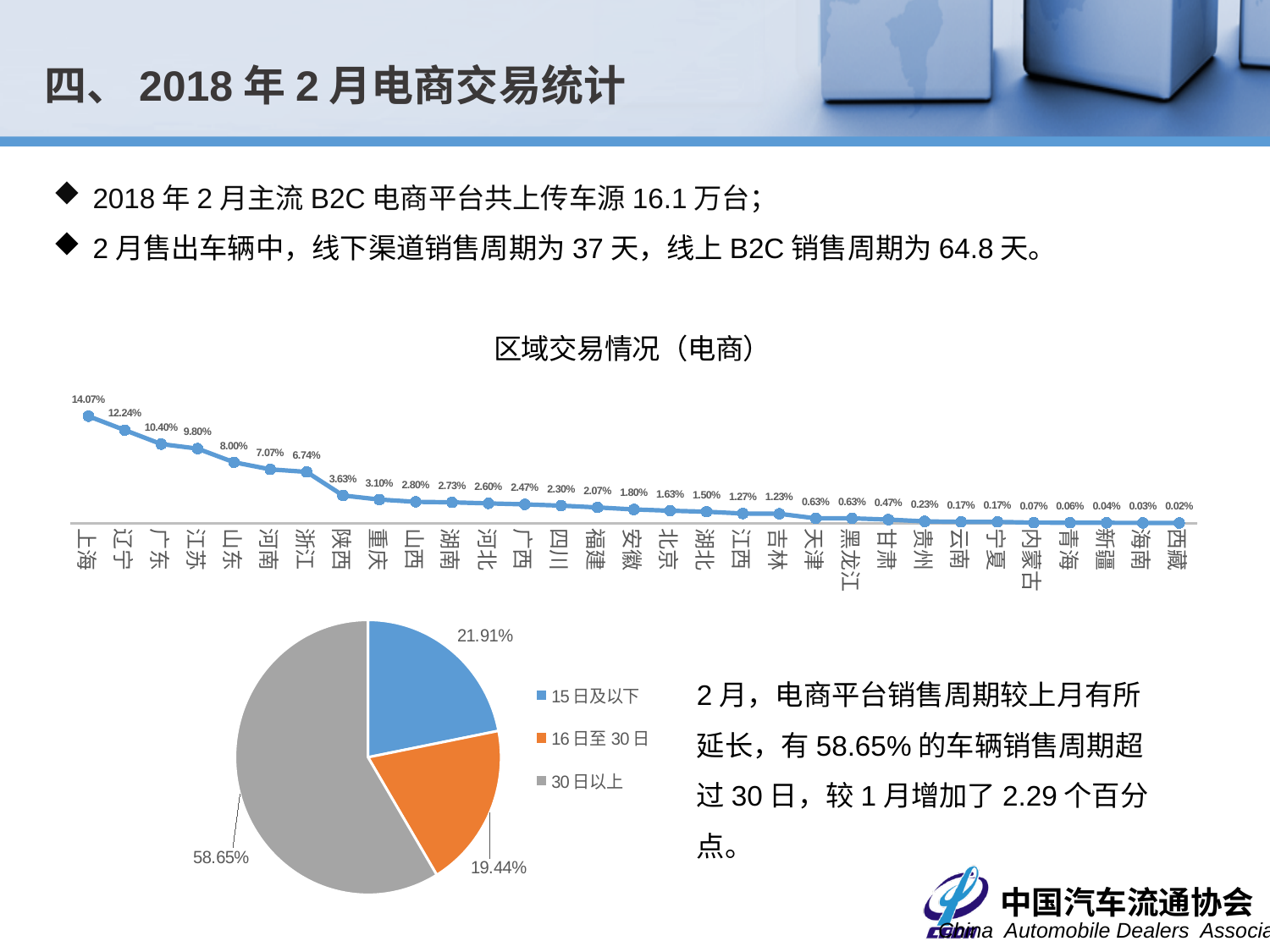

四、2018年2月电商交易统计
2018年2月主流B2C电商平台共上传车源16.1万台；
2月售出车辆中，线下渠道销售周期为37天，线上B2C销售周期为64.8天。

### Chart: 区域交易情况（电商）

| Category | 比例 |
|---|---|
| 上海 | 0.1407292129835482 |
| 辽宁 | 0.12238772787905736 |
| 广东 | 0.1040462427745665 |
| 江苏 | 0.09804357492218764 |
| 山东 | 0.08003557136505114 |
| 河南 | 0.07069808803912851 |
| 浙江 | 0.06736327256558472 |
| 陕西 | 0.03634948866162739 |
| 重庆 | 0.031013783903957315 |
| 山西 | 0.028012449977767893 |
| 湖南 | 0.027345486883059145 |
| 河北 | 0.02601156069364162 |
| 广西 | 0.02467763450422411 |
| 四川 | 0.023010226767452197 |
| 福建 | 0.02067585593597155 |
| 安徽 | 0.018008003557136505 |
| 北京 | 0.01634059582036461 |
| 湖北 | 0.015006669630947092 |
| 江西 | 0.012672298799466429 |
| 吉林 | 0.012338817252112052 |
| 天津 | 0.006336149399733217 |
| 黑龙江 | 0.006336149399733217 |
| 甘肃 | 0.004668741662961317 |
| 贵州 | 0.0023343708314806583 |
| 云南 | 0.0016674077367718992 |
| 宁夏 | 0.0016674077367718992 |
| 内蒙古 | 0.0006669630947087594 |
| 青海 | 0.0005558025789239664 |
| 新疆 | 0.0004446420631391732 |
| 海南 | 0.0003334815473543797 |
| 西藏 | 0.00022232103156958653 |

### Chart

| Category | 销量占比 |
|---|---|
| 15日及以下 | 0.21909922113105323 |
| 16日至30日 | 0.1943785980358957 |
| 30日以上 | 0.586522180833051 |

### Chart

| Category |
|---|
2月，电商平台销售周期较上月有所延长，有58.65%的车辆销售周期超过30日，较1月增加了2.29个百分点。